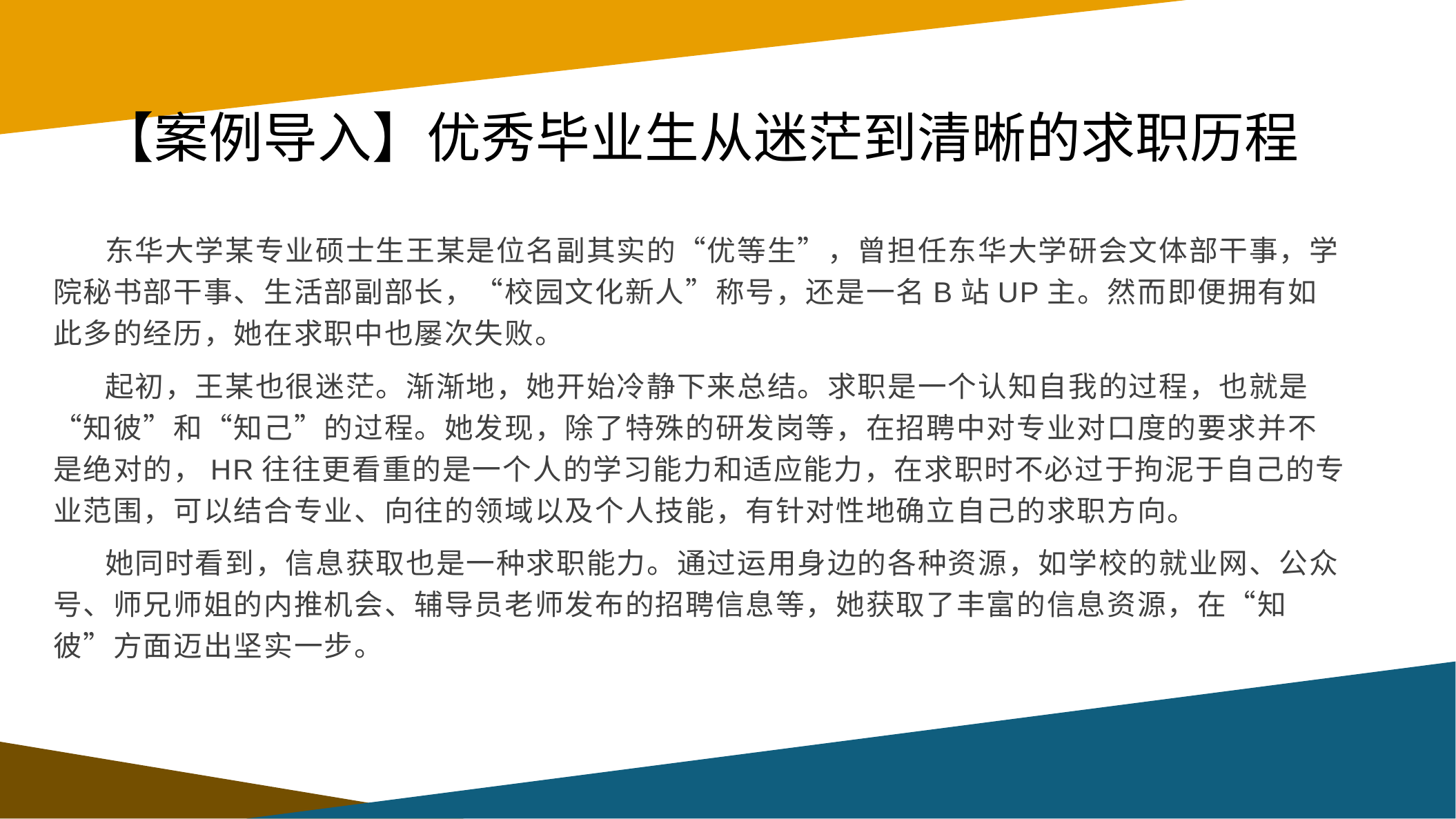

【案例导入】优秀毕业生从迷茫到清晰的求职历程
东华大学某专业硕士生王某是位名副其实的“优等生”，曾担任东华大学研会文体部干事，学院秘书部干事、生活部副部长，“校园文化新人”称号，还是一名B站UP主。然而即便拥有如此多的经历，她在求职中也屡次失败。
起初，王某也很迷茫。渐渐地，她开始冷静下来总结。求职是一个认知自我的过程，也就是“知彼”和“知己”的过程。她发现，除了特殊的研发岗等，在招聘中对专业对口度的要求并不是绝对的，HR往往更看重的是一个人的学习能力和适应能力，在求职时不必过于拘泥于自己的专业范围，可以结合专业、向往的领域以及个人技能，有针对性地确立自己的求职方向。
她同时看到，信息获取也是一种求职能力。通过运用身边的各种资源，如学校的就业网、公众号、师兄师姐的内推机会、辅导员老师发布的招聘信息等，她获取了丰富的信息资源，在“知彼”方面迈出坚实一步。